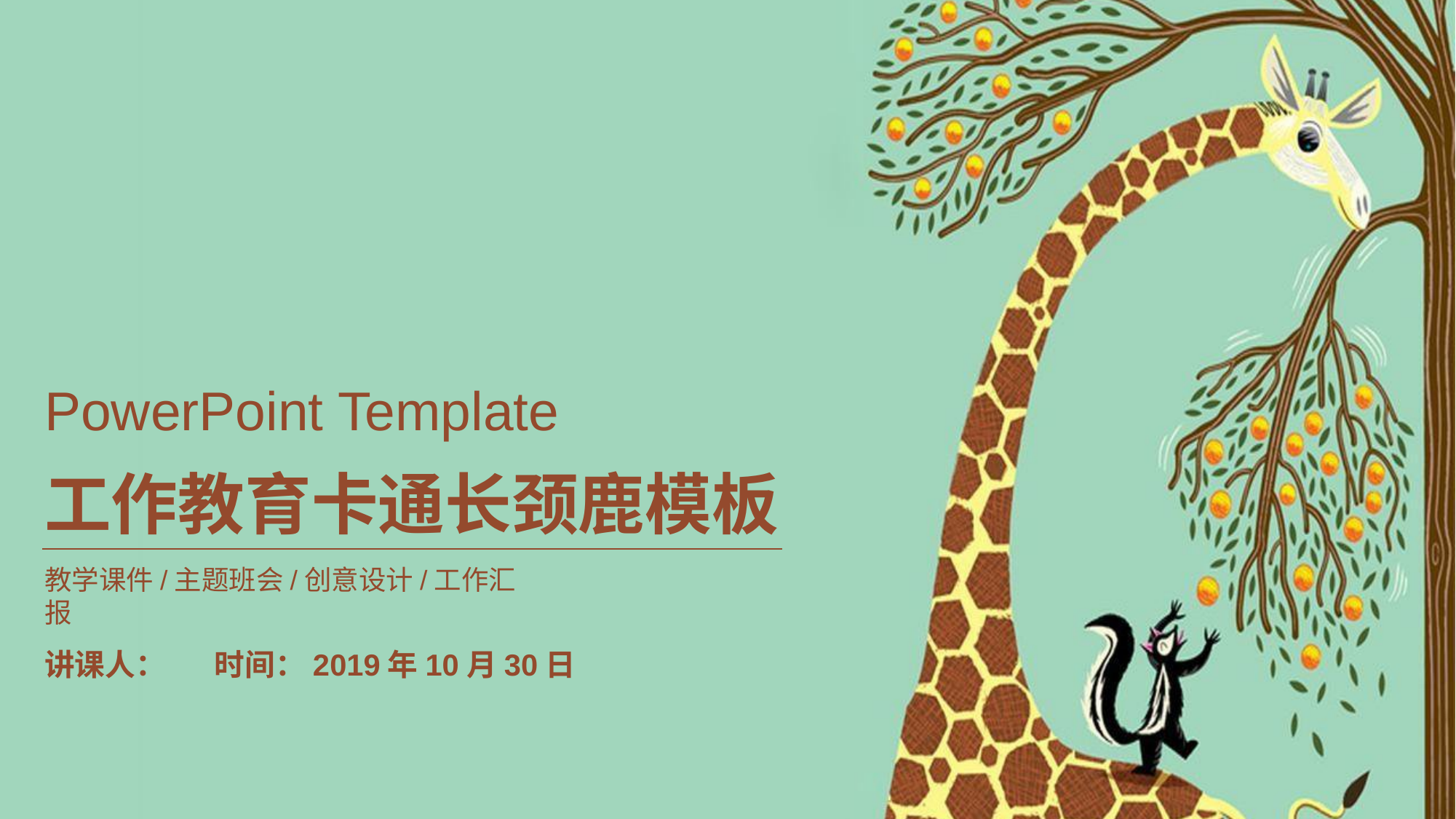

PowerPoint Template
工作教育卡通长颈鹿模板
教学课件/主题班会/创意设计/工作汇报
讲课人：       时间：2019年10月30日